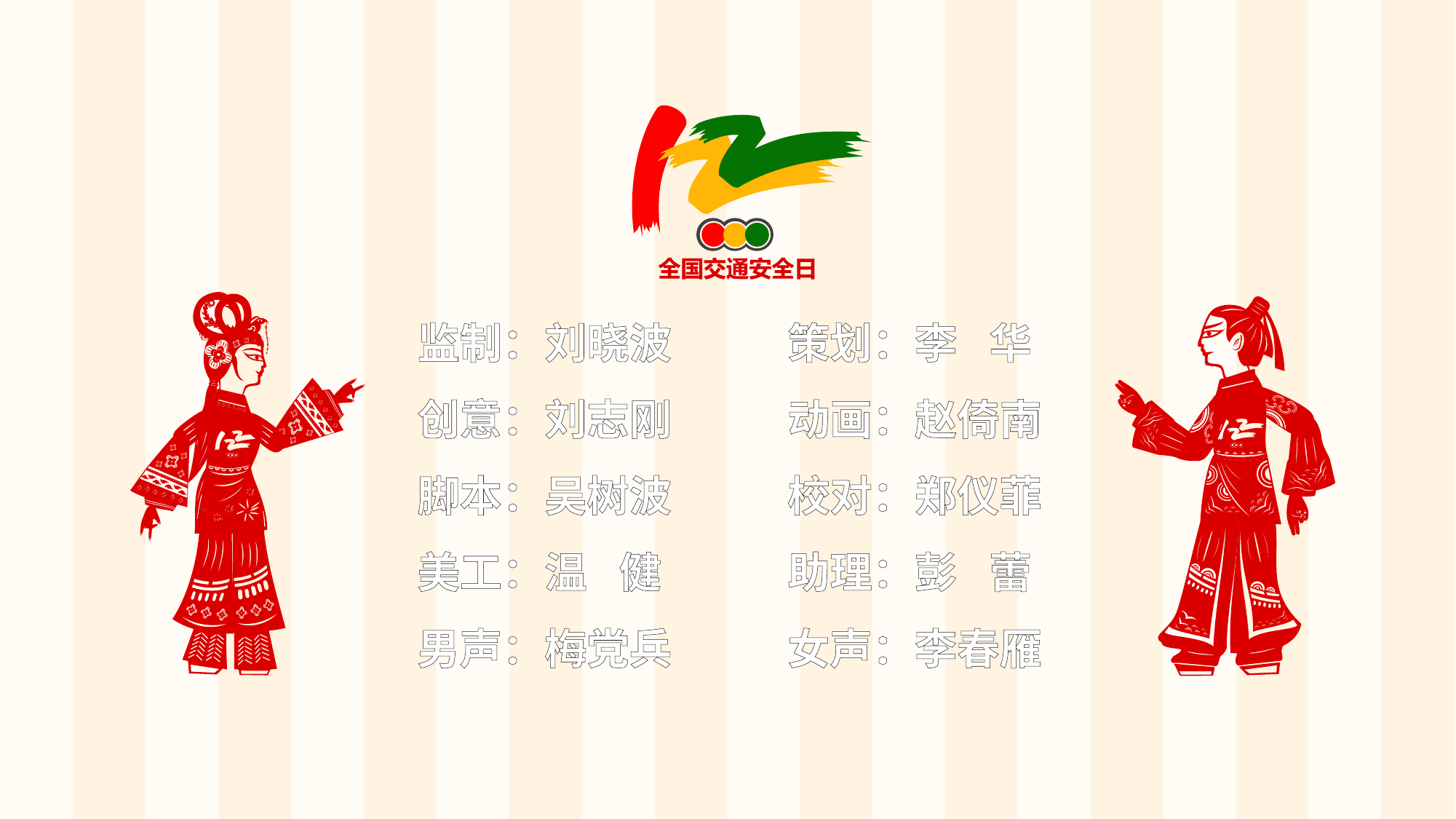

监制：刘晓波
创意：刘志刚
脚本：吴树波
美工：温    健
男声：梅党兵
策划：李    华
动画：赵倚南
校对：郑仪菲
助理：彭    蕾
女声：李春雁